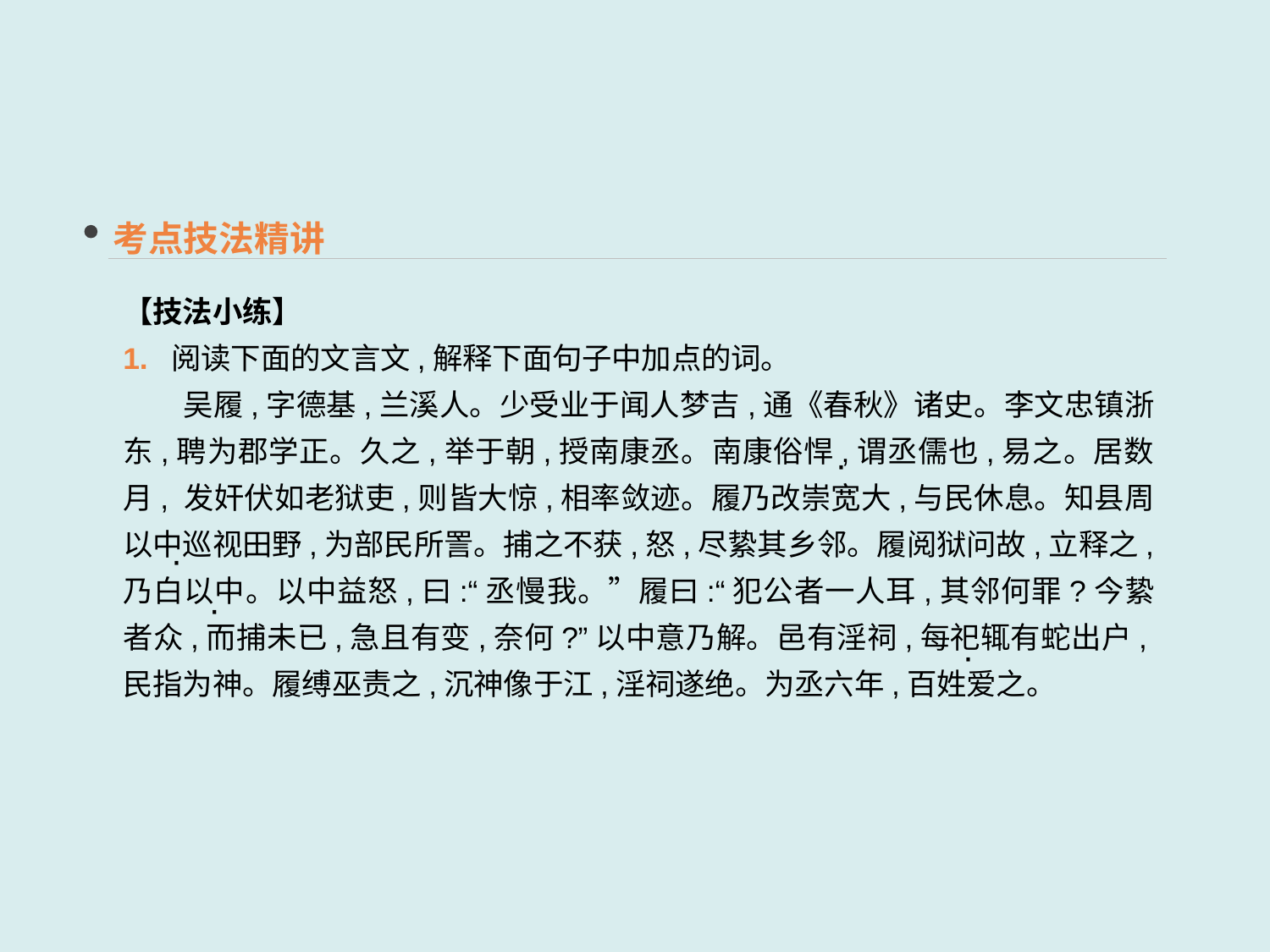

考点技法精讲

【技法小练】
1.  阅读下面的文言文,解释下面句子中加点的词。
　　吴履,字德基,兰溪人。少受业于闻人梦吉,通《春秋》诸史。李文忠镇浙东,聘为郡学正。久之,举于朝,授南康丞。南康俗悍,谓丞儒也,易之。居数月, 发奸伏如老狱吏,则皆大惊,相率敛迹。履乃改崇宽大,与民休息。知县周以中巡视田野,为部民所詈。捕之不获,怒,尽絷其乡邻。履阅狱问故,立释之,乃白以中。以中益怒,曰:“丞慢我。”履曰:“犯公者一人耳,其邻何罪?今絷者众,而捕未已,急且有变,奈何?”以中意乃解。邑有淫祠,每祀辄有蛇出户,民指为神。履缚巫责之,沉神像于江,淫祠遂绝。为丞六年,百姓爱之。
 ·
  ·
  ·
 ·